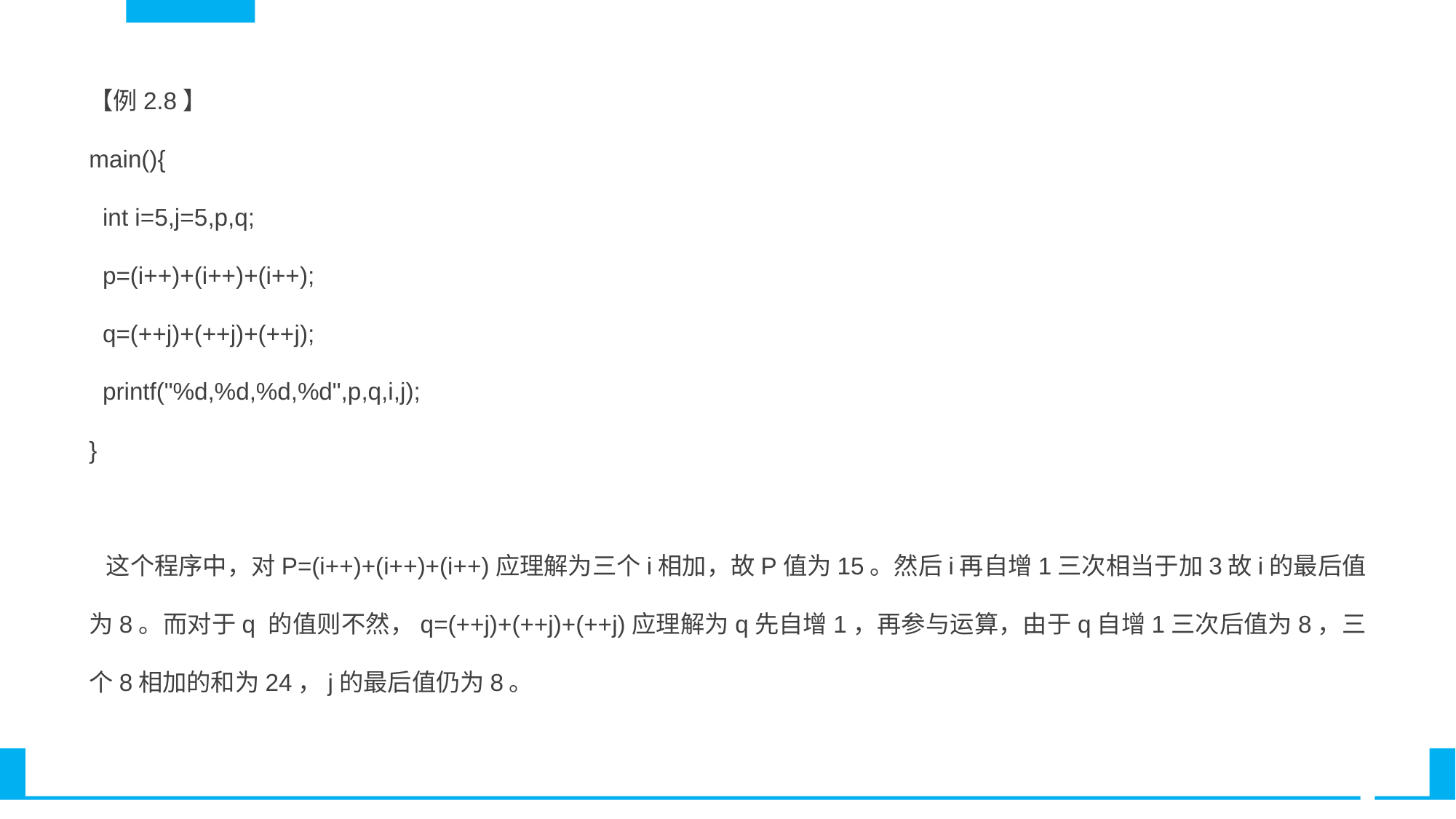

【例2.8】
main(){
  int i=5,j=5,p,q;
  p=(i++)+(i++)+(i++);
  q=(++j)+(++j)+(++j);
  printf("%d,%d,%d,%d",p,q,i,j);
}

  这个程序中，对P=(i++)+(i++)+(i++)应理解为三个i相加，故P值为15。然后i再自增1三次相当于加3故i的最后值为8。而对于q 的值则不然，q=(++j)+(++j)+(++j)应理解为q先自增1，再参与运算，由于q自增1三次后值为8，三个8相加的和为24，j的最后值仍为8。